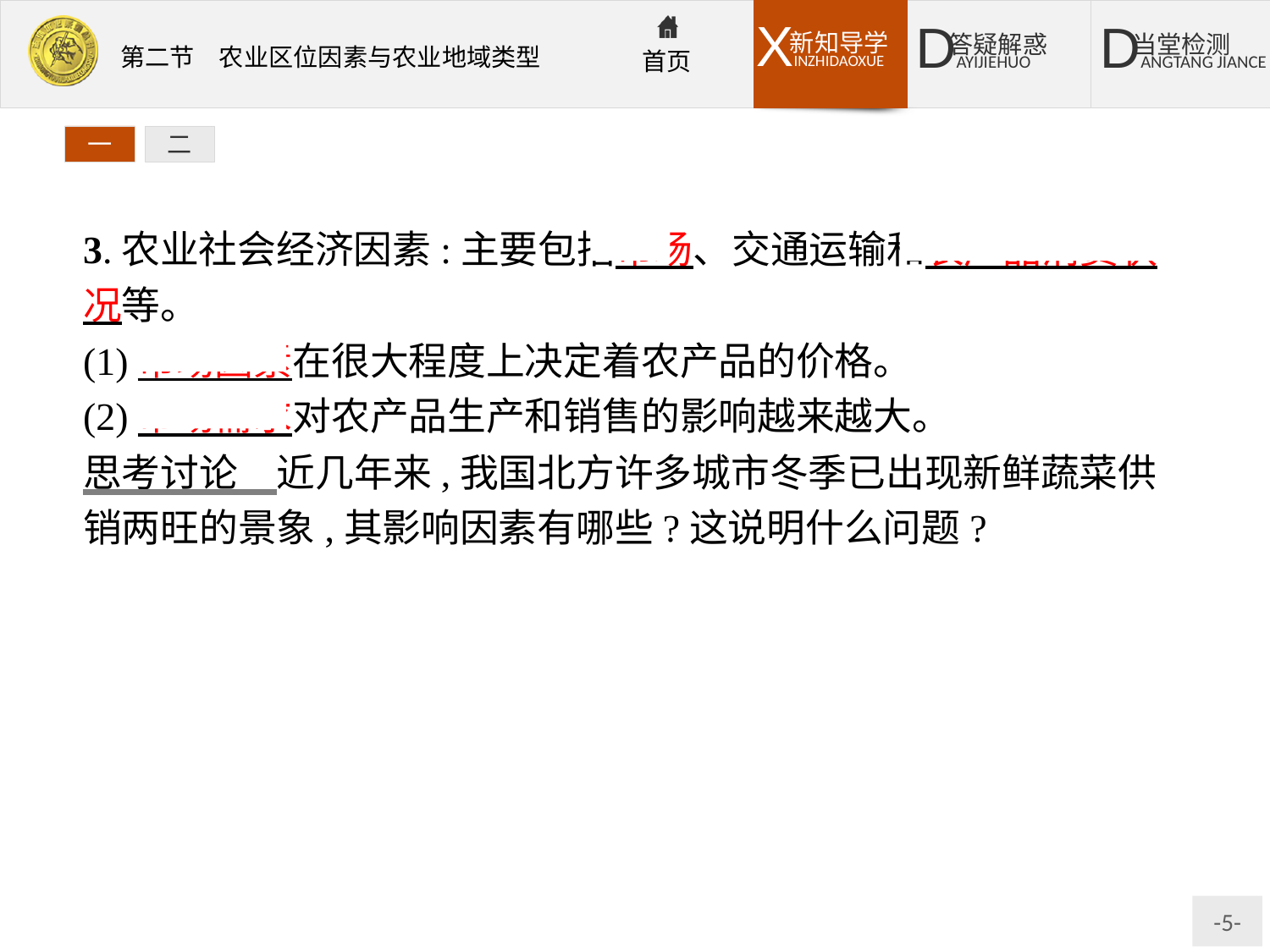

一
二
3.农业社会经济因素:主要包括市场、交通运输和农产品消费状况等。
(1)市场因素在很大程度上决定着农产品的价格。
(2)市场需求对农产品生产和销售的影响越来越大。
思考讨论　近几年来,我国北方许多城市冬季已出现新鲜蔬菜供销两旺的景象,其影响因素有哪些?这说明什么问题?
提示影响因素有人们对自然因素的改造和交通运输条件的改善。这说明人们利用温室大棚改变了蔬菜生长的热量条件,使其反季节生长,再加上交通条件和保鲜冷藏技术的发展,使北方城市冬季依然出现新鲜蔬菜供销两旺的景象。